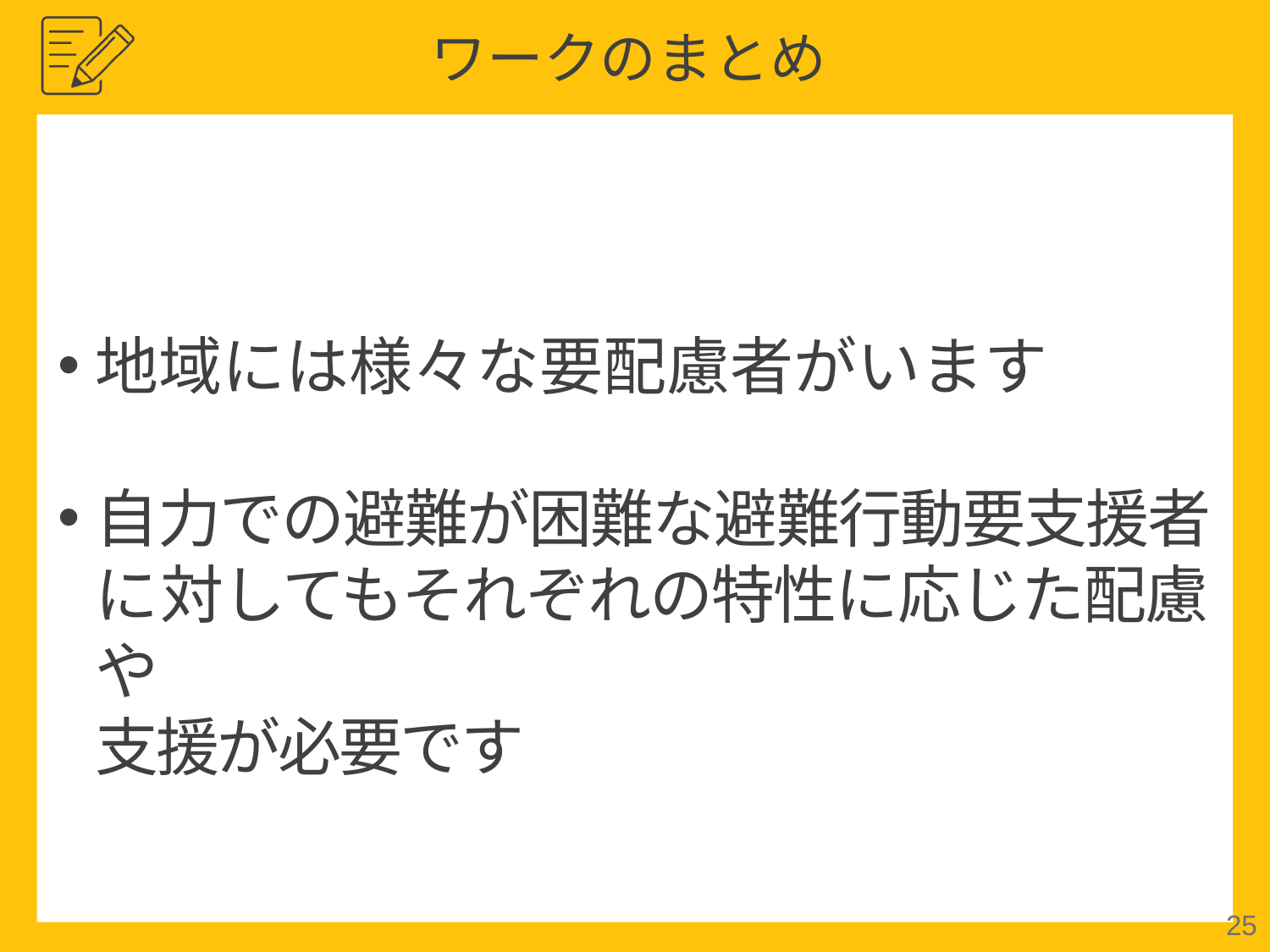

ワークのまとめ
地域には様々な要配慮者がいます

自力での避難が困難な避難行動要支援者に対してもそれぞれの特性に応じた配慮や
支援が必要です
25